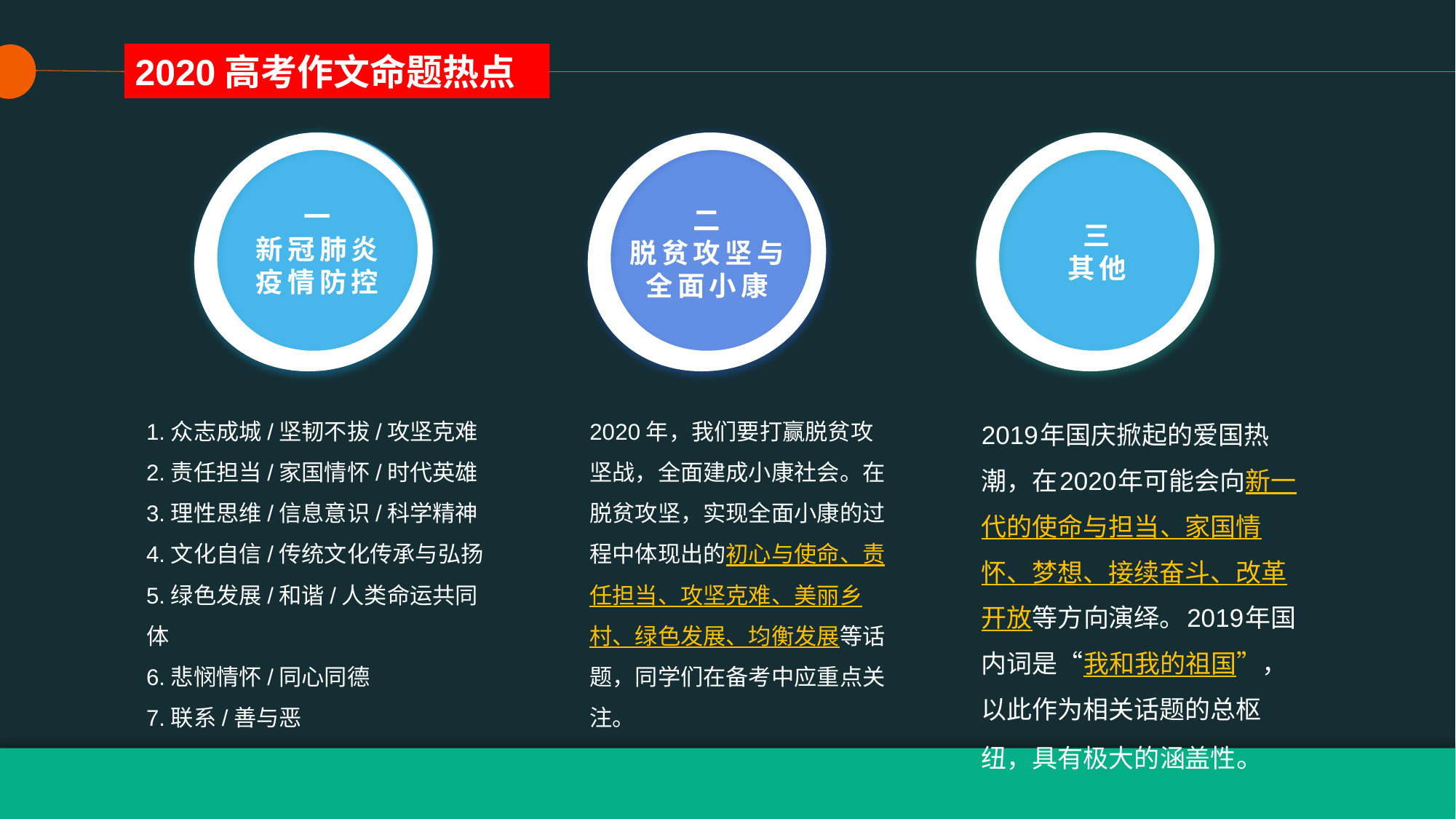

2020高考作文命题热点
一
新冠肺炎
疫情防控

1.众志成城/坚韧不拔/攻坚克难
2.责任担当/家国情怀/时代英雄
3.理性思维/信息意识/科学精神
4.文化自信/传统文化传承与弘扬
5.绿色发展/和谐/人类命运共同体
6.悲悯情怀/同心同德
7.联系/善与恶

二
脱贫攻坚与
全面小康
2020年，我们要打赢脱贫攻坚战，全面建成小康社会。在脱贫攻坚，实现全面小康的过程中体现出的初心与使命、责任担当、攻坚克难、美丽乡村、绿色发展、均衡发展等话题，同学们在备考中应重点关注。

三
其他
2019年国庆掀起的爱国热潮，在2020年可能会向新一代的使命与担当、家国情怀、梦想、接续奋斗、改革开放等方向演绎。2019年国内词是“我和我的祖国”，以此作为相关话题的总枢纽，具有极大的涵盖性。